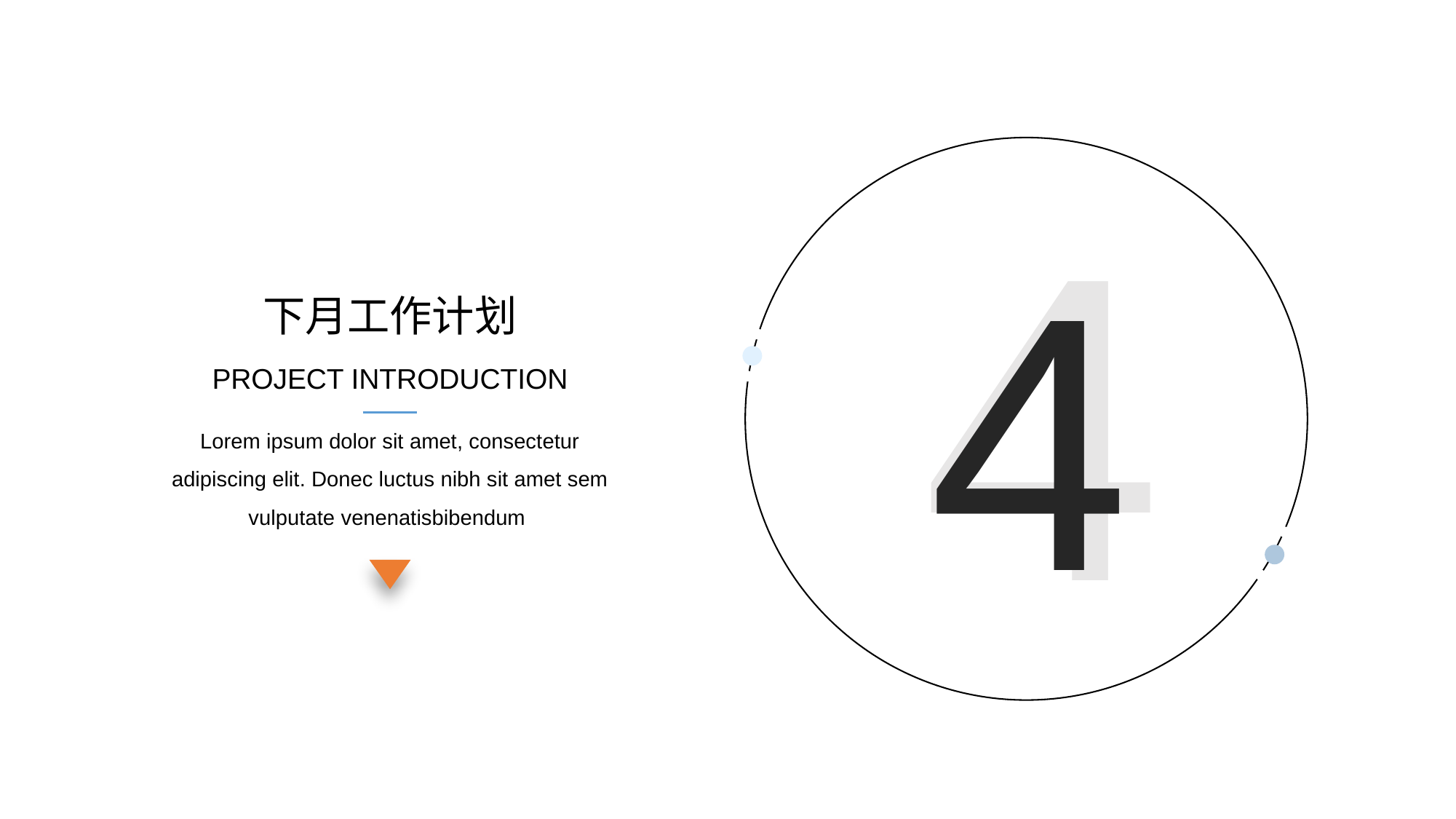

4
4
下月工作计划
PROJECT INTRODUCTION
Lorem ipsum dolor sit amet, consectetur adipiscing elit. Donec luctus nibh sit amet sem vulputate venenatisbibendum